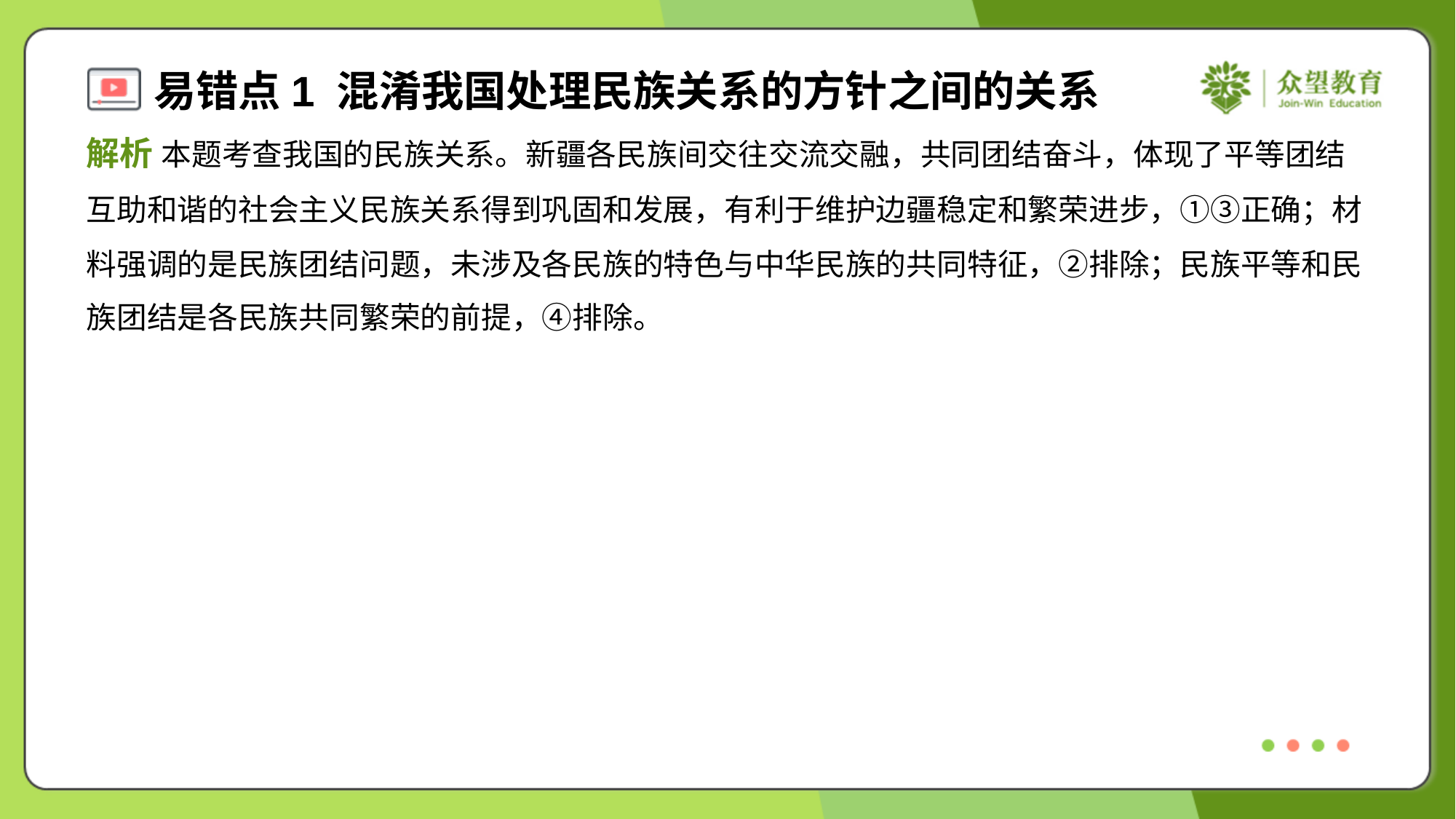

解析 本题考查我国的民族关系。新疆各民族间交往交流交融，共同团结奋斗，体现了平等团结
互助和谐的社会主义民族关系得到巩固和发展，有利于维护边疆稳定和繁荣进步，①③正确；材
料强调的是民族团结问题，未涉及各民族的特色与中华民族的共同特征，②排除；民族平等和民
族团结是各民族共同繁荣的前提，④排除。